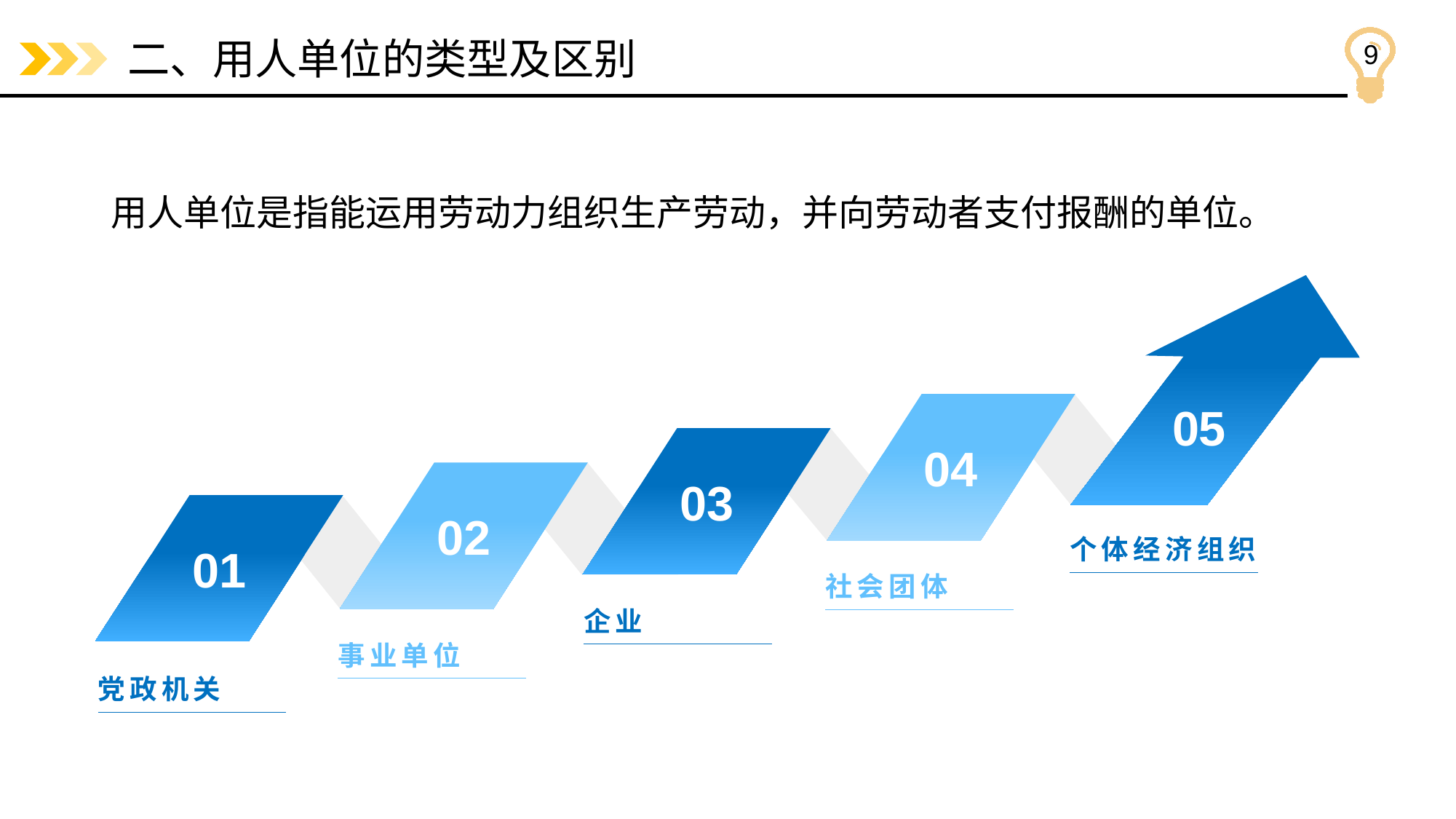

9
# 二、用人单位的类型及区别
用人单位是指能运用劳动力组织生产劳动，并向劳动者支付报酬的单位。
05

04
03

02
01

个体经济组织
社会团体
企业
事业单位
党政机关